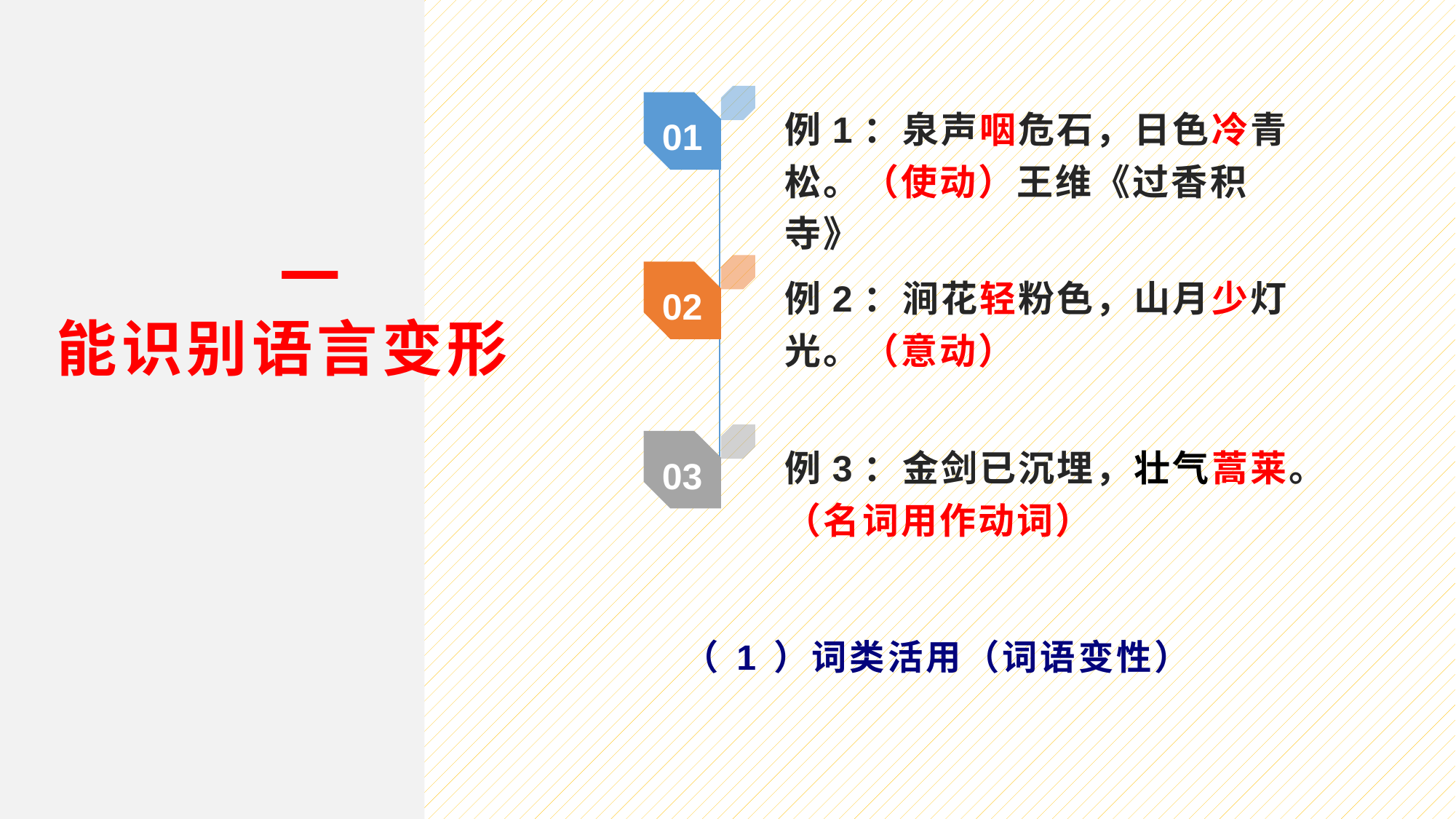

例1：泉声咽危石，日色冷青松。（使动）王维《过香积寺》
01
一
能识别语言变形

例2：涧花轻粉色，山月少灯光。（意动）
02

例3：金剑已沉埋，壮气蒿莱。（名词用作动词）
03
（1）词类活用（词语变性）